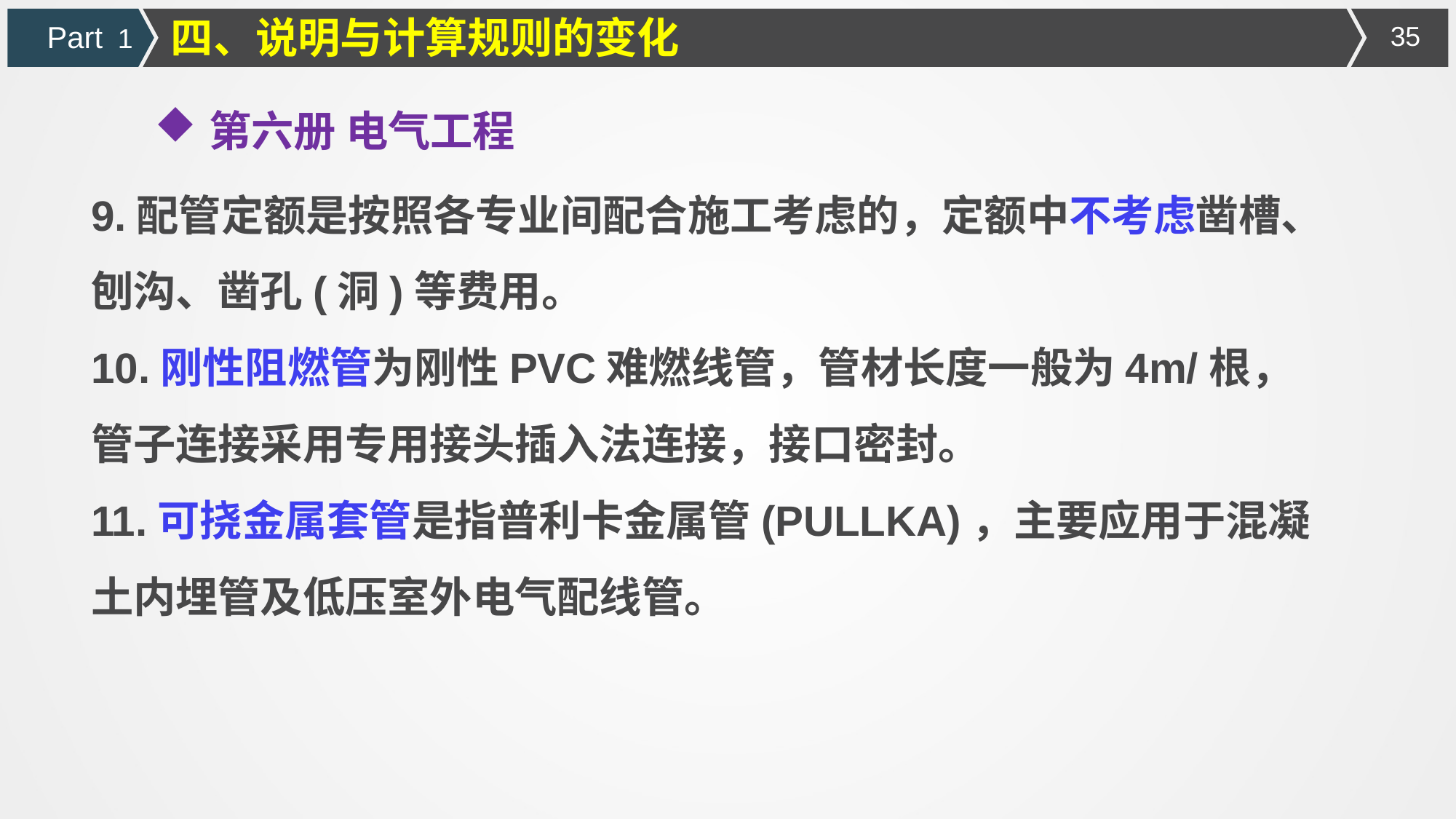

四、说明与计算规则的变化
Part  1
第六册 电气工程
9.配管定额是按照各专业间配合施工考虑的，定额中不考虑凿槽、刨沟、凿孔(洞)等费用。
10.刚性阻燃管为刚性PVC难燃线管，管材长度一般为4m/根，管子连接采用专用接头插入法连接，接口密封。
11.可挠金属套管是指普利卡金属管(PULLKA)，主要应用于混凝土内埋管及低压室外电气配线管。